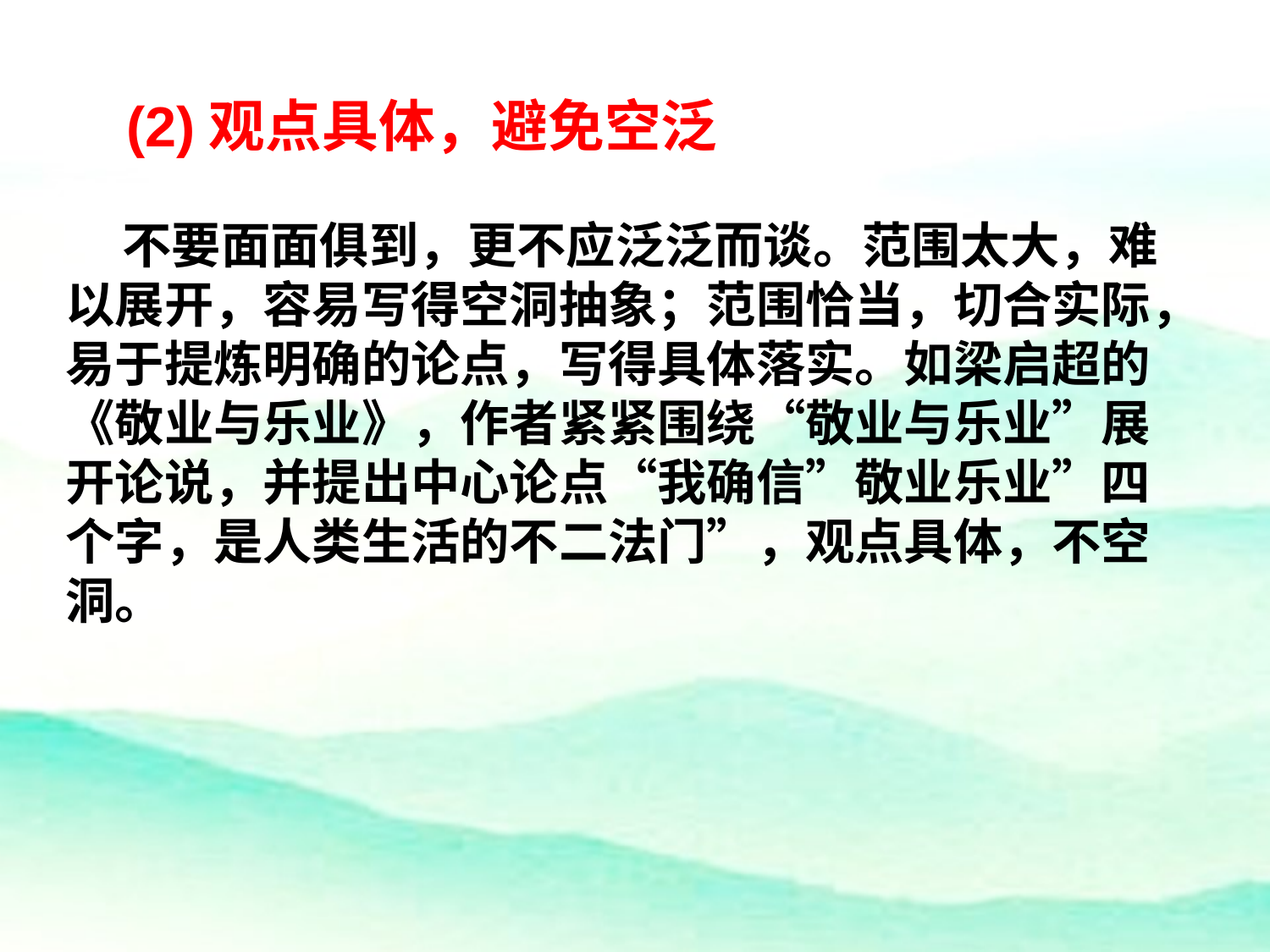

(2)观点具体，避免空泛

    不要面面俱到，更不应泛泛而谈。范围太大，难以展开，容易写得空洞抽象；范围恰当，切合实际，易于提炼明确的论点，写得具体落实。如梁启超的《敬业与乐业》，作者紧紧围绕“敬业与乐业”展开论说，并提出中心论点“我确信”敬业乐业”四个字，是人类生活的不二法门”，观点具体，不空洞。